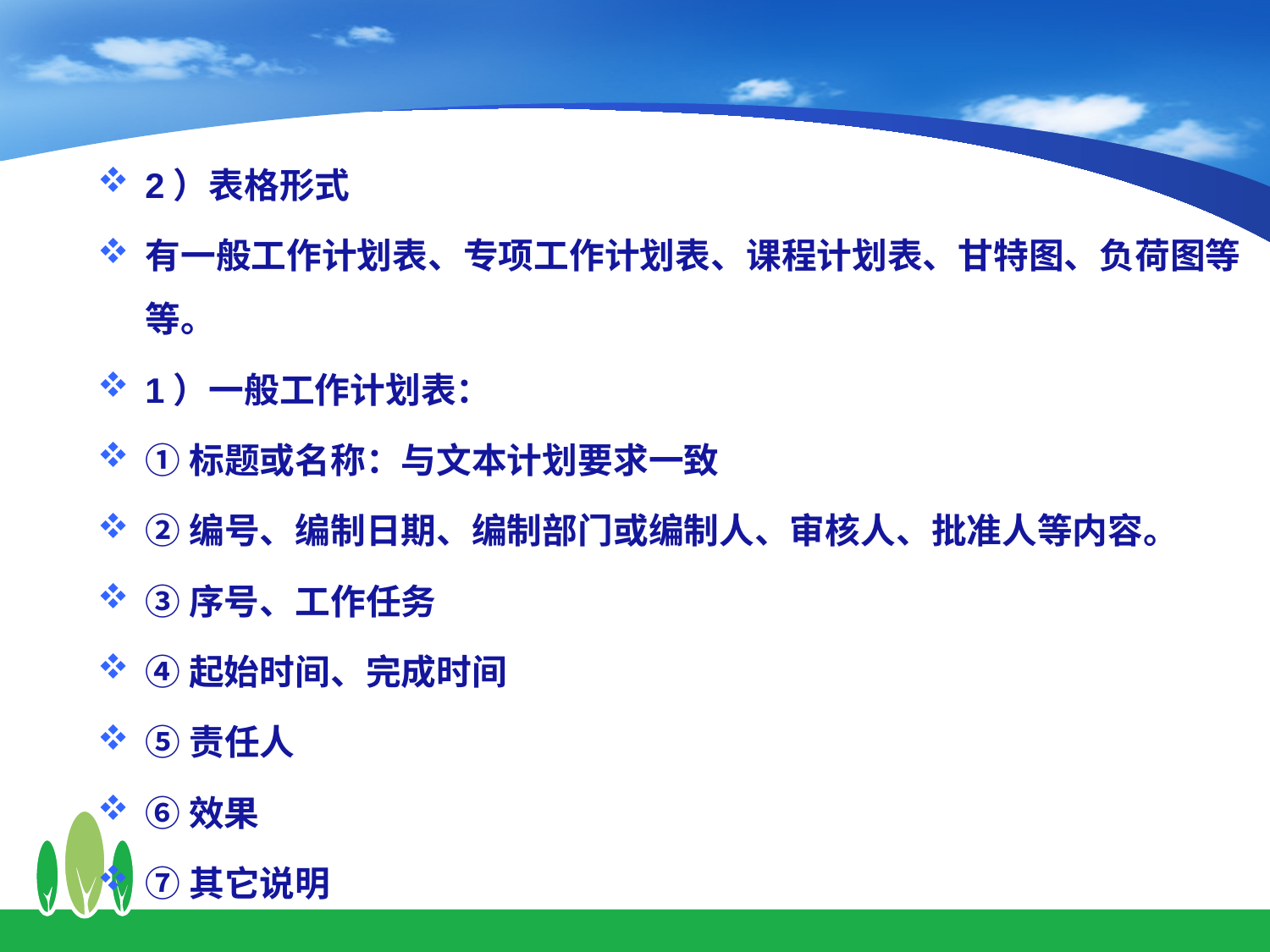

2）表格形式
有一般工作计划表、专项工作计划表、课程计划表、甘特图、负荷图等等。
1）一般工作计划表：
①标题或名称：与文本计划要求一致
②编号、编制日期、编制部门或编制人、审核人、批准人等内容。
③序号、工作任务
④起始时间、完成时间
⑤责任人
⑥效果
⑦其它说明

8